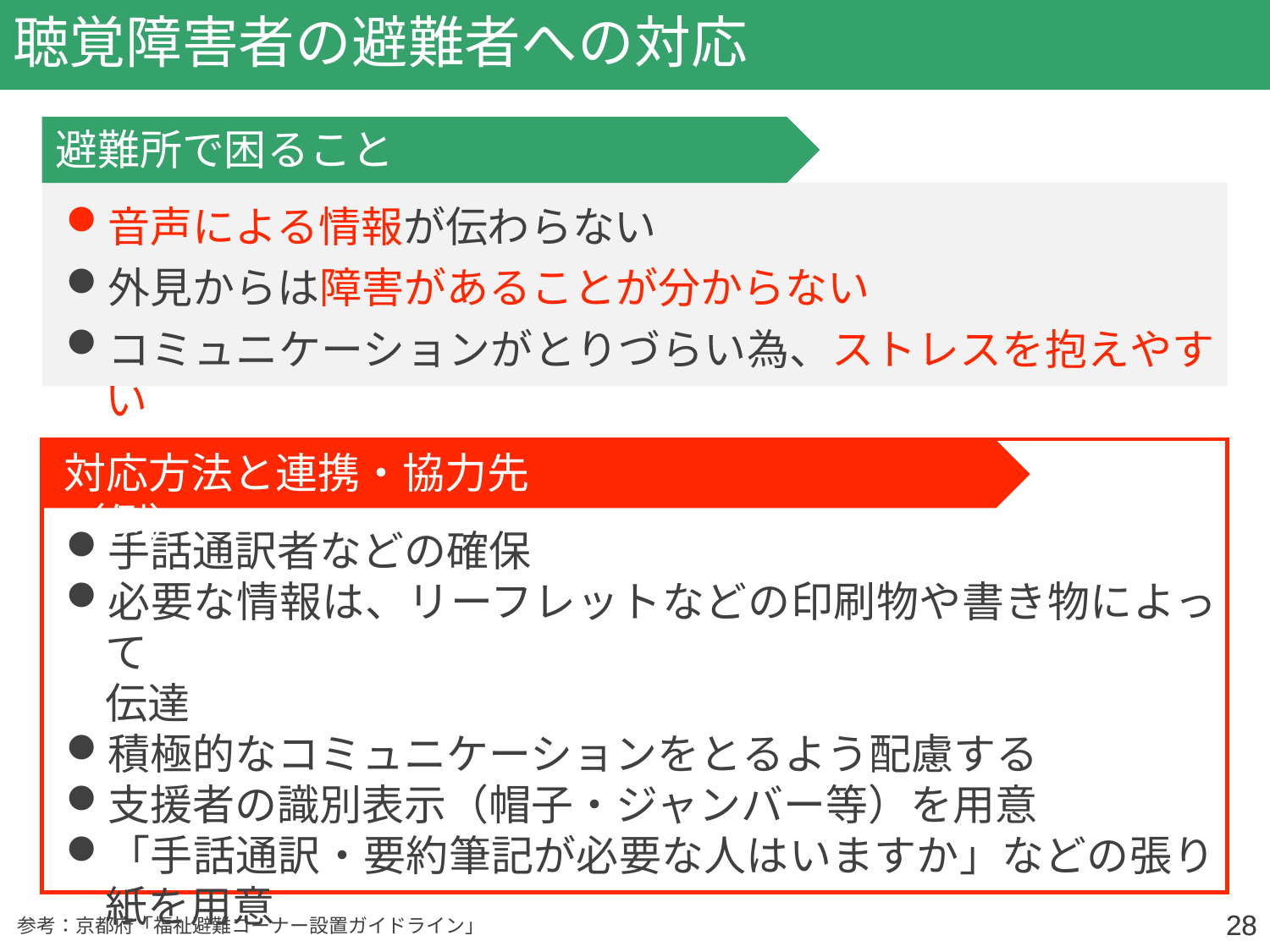

# 聴覚障害者の避難者への対応

避難所で困ること

音声による情報が伝わらない
外見からは障害があることが分からない
コミュニケーションがとりづらい為、ストレスを抱えやすい

対応方法と連携・協力先（例）

手話通訳者などの確保
必要な情報は、リーフレットなどの印刷物や書き物によって
伝達
積極的なコミュニケーションをとるよう配慮する
支援者の識別表示（帽子・ジャンバー等）を用意
「手話通訳・要約筆記が必要な人はいますか」などの張り紙を用意
28
28
参考：京都府「福祉避難コーナー設置ガイドライン」